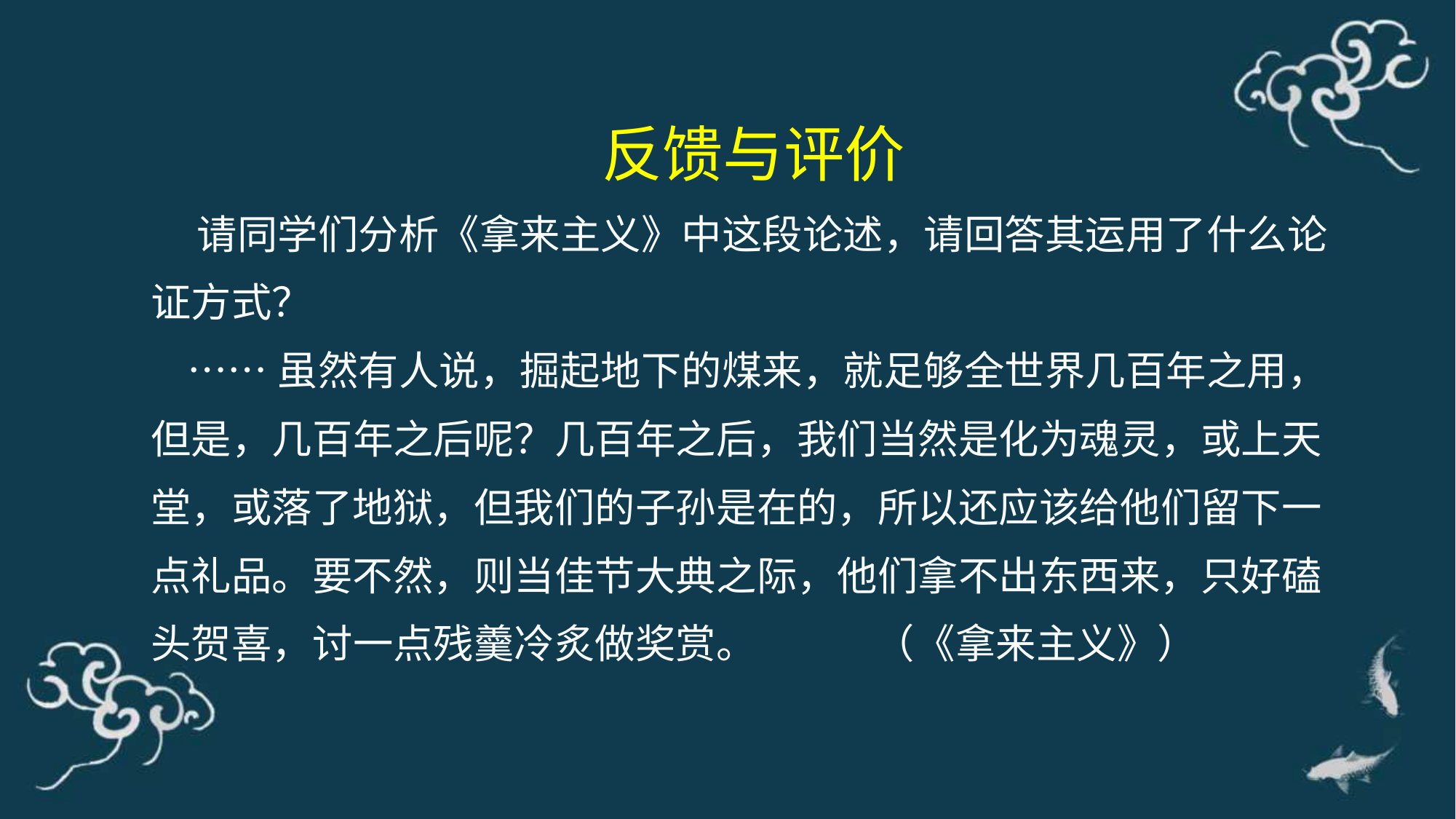

反馈与评价
    请同学们分析《拿来主义》中这段论述，请回答其运用了什么论证方式？
    ……虽然有人说，掘起地下的煤来，就足够全世界几百年之用，但是，几百年之后呢？几百年之后，我们当然是化为魂灵，或上天堂，或落了地狱，但我们的子孙是在的，所以还应该给他们留下一点礼品。要不然，则当佳节大典之际，他们拿不出东西来，只好磕头贺喜，讨一点残羹冷炙做奖赏。             （《拿来主义》）